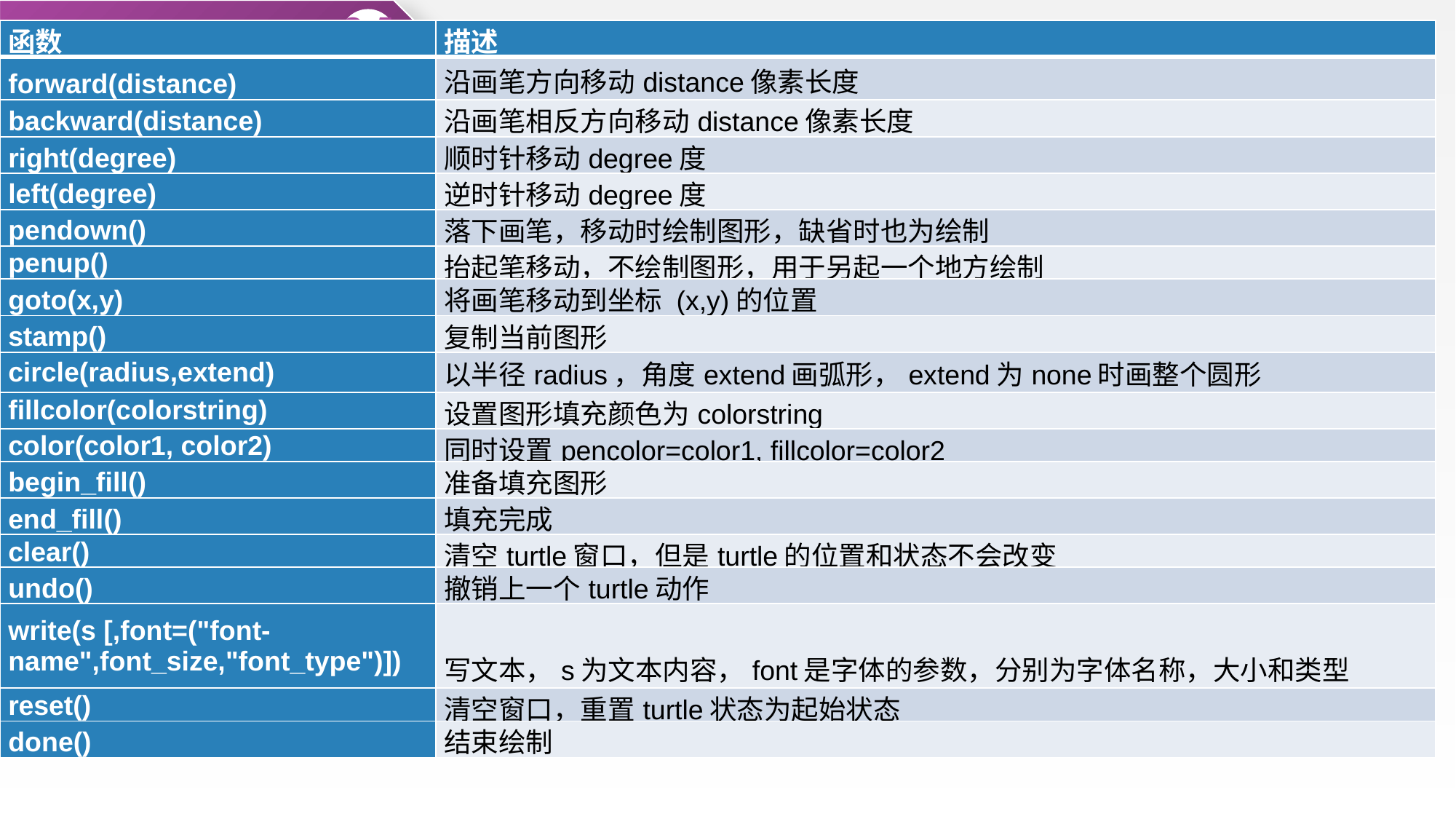

内置函数与标准函数库

2.4
| 函数 | 描述 |
| --- | --- |
| forward(distance) | 沿画笔方向移动distance像素长度 |
| backward(distance) | 沿画笔相反方向移动distance像素长度 |
| right(degree) | 顺时针移动degree度 |
| left(degree) | 逆时针移动degree度 |
| pendown() | 落下画笔，移动时绘制图形，缺省时也为绘制 |
| penup() | 抬起笔移动，不绘制图形，用于另起一个地方绘制 |
| goto(x,y) | 将画笔移动到坐标 (x,y)的位置 |
| stamp() | 复制当前图形 |
| circle(radius,extend) | 以半径radius，角度extend画弧形，extend为none时画整个圆形 |
| fillcolor(colorstring) | 设置图形填充颜色为colorstring |
| color(color1, color2) | 同时设置pencolor=color1, fillcolor=color2 |
| begin\_fill() | 准备填充图形 |
| end\_fill() | 填充完成 |
| clear() | 清空turtle窗口，但是turtle的位置和状态不会改变 |
| undo() | 撤销上一个turtle动作 |
| write(s [,font=("font-name",font\_size,"font\_type")]) | 写文本，s为文本内容，font是字体的参数，分别为字体名称，大小和类型 |
| reset() | 清空窗口，重置turtle状态为起始状态 |
| done() | 结束绘制 |
3.Turtle模块
        Python内置的math模块可以进行相对复杂的数学运算，包含了众多常用的数学函数和数学常数，支持对整数和浮点数的运算。表2-4列出了其中常用的函数和常数。
⑴画布
画布就是turtle用于绘图区域，可以设置它的大小和初始位置。可以设置画布大小，代码格式如下：
turtle.screensize(canvwidth=None, canvheight=None, bg=None)  # 设置画布的宽(单位像素), 高, 背景颜色。
turtle.screensize(800,600, "green")   # 显示当前画布大小与背景色
⑵画笔
画笔就是处在画布中心原点上的小乌龟，面朝向x轴的正方向，turtle就是通过调整小乌龟位置与朝向来控制画笔的姿态。除此之外还可以通过修改画笔属性来选择不同的画笔，代码格式如下：
turtle.pensize()   # 设置画笔的宽度；
turtle.pencolor()  # 设置画笔颜色，如" red "或RGB 3元组，无参数则返回当前画笔颜色
turtle.speed(speed)  # 设置画笔移动速度，速度范围[0,10]整数，数字越大越快